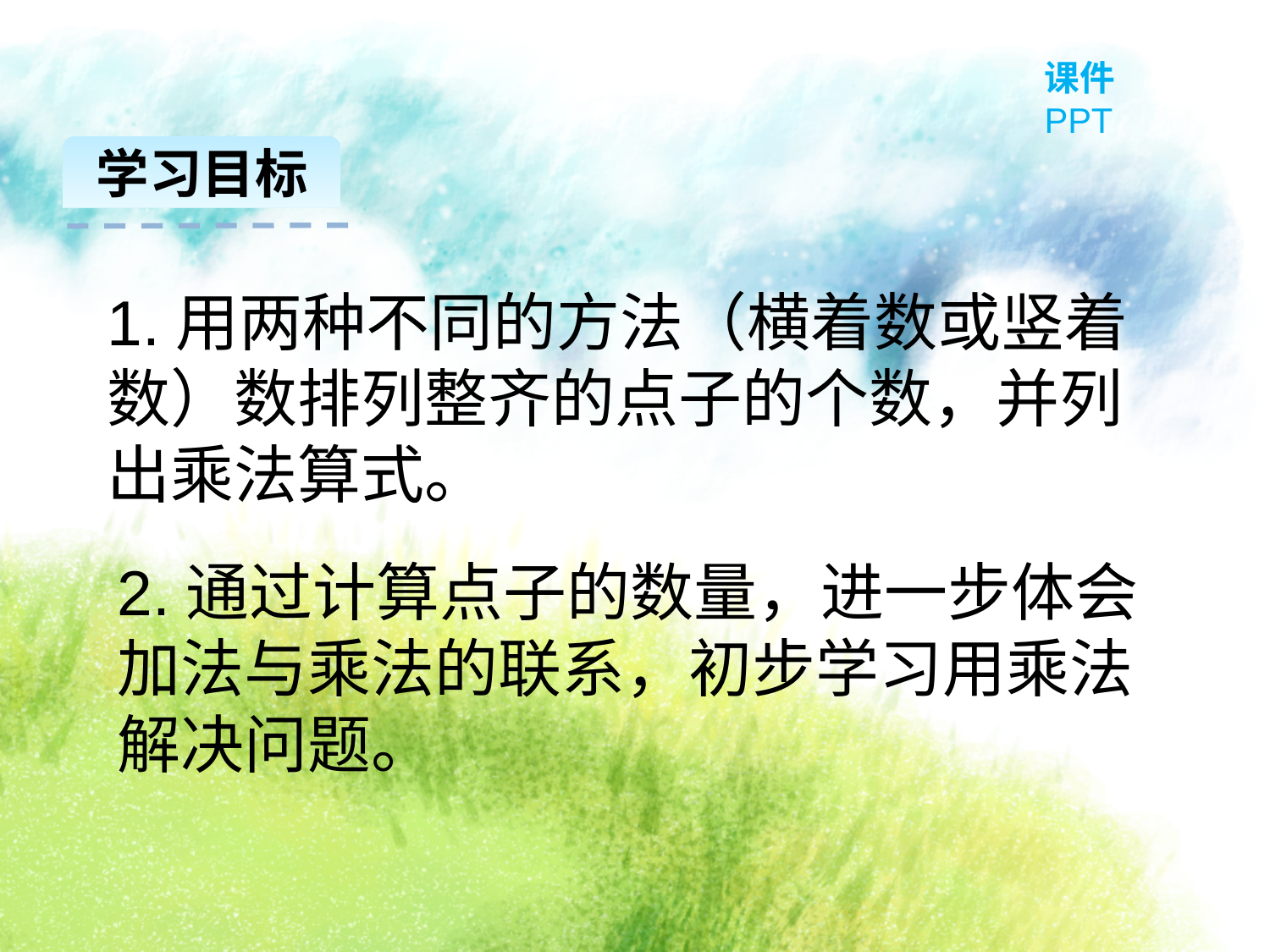

课件PPT
学习目标

1.用两种不同的方法（横着数或竖着数）数排列整齐的点子的个数，并列出乘法算式。
2.通过计算点子的数量，进一步体会加法与乘法的联系，初步学习用乘法解决问题。